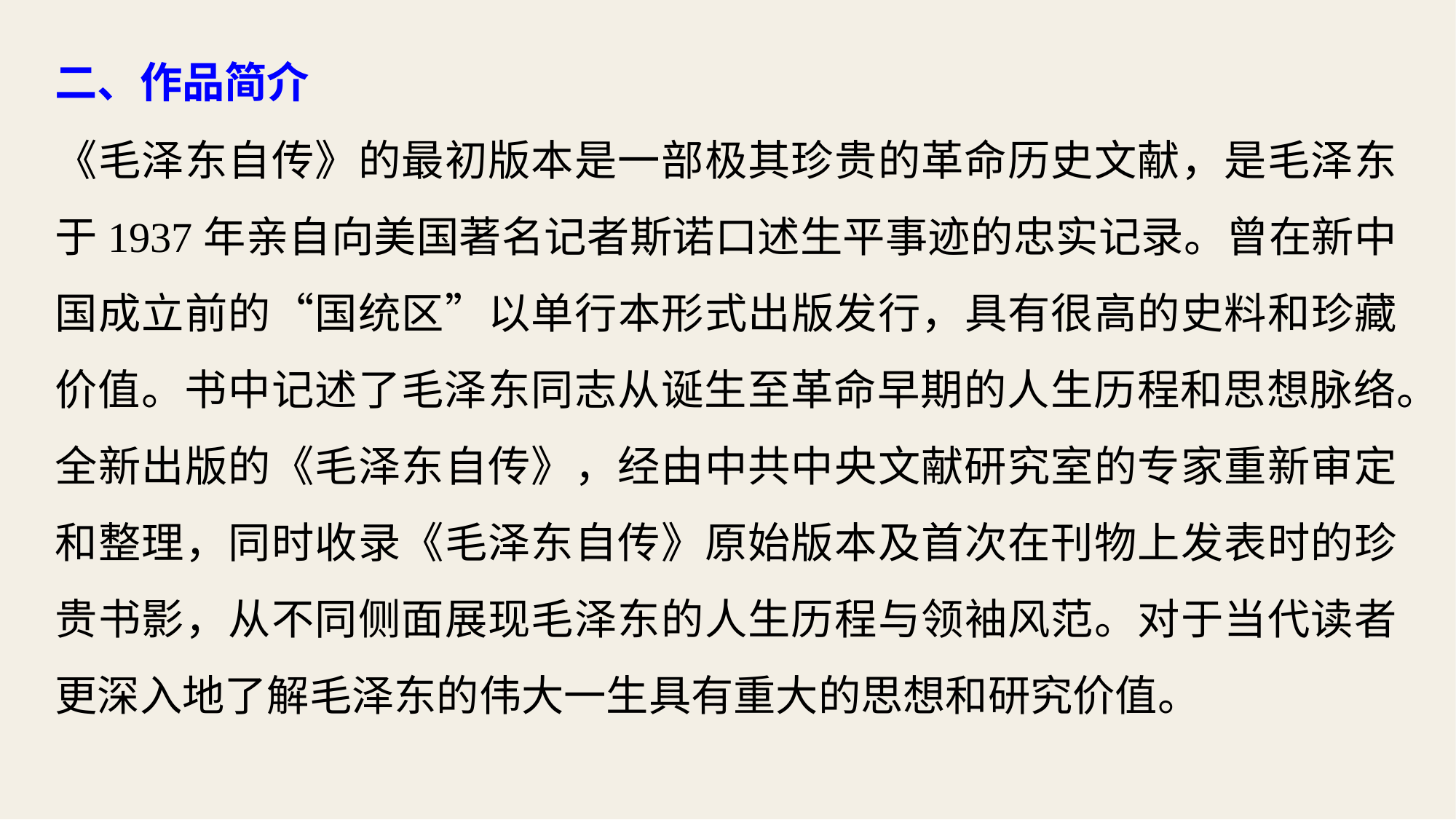

二、作品简介
《毛泽东自传》的最初版本是一部极其珍贵的革命历史文献，是毛泽东于1937年亲自向美国著名记者斯诺口述生平事迹的忠实记录。曾在新中国成立前的“国统区”以单行本形式出版发行，具有很高的史料和珍藏价值。书中记述了毛泽东同志从诞生至革命早期的人生历程和思想脉络。
全新出版的《毛泽东自传》，经由中共中央文献研究室的专家重新审定和整理，同时收录《毛泽东自传》原始版本及首次在刊物上发表时的珍贵书影，从不同侧面展现毛泽东的人生历程与领袖风范。对于当代读者更深入地了解毛泽东的伟大一生具有重大的思想和研究价值。